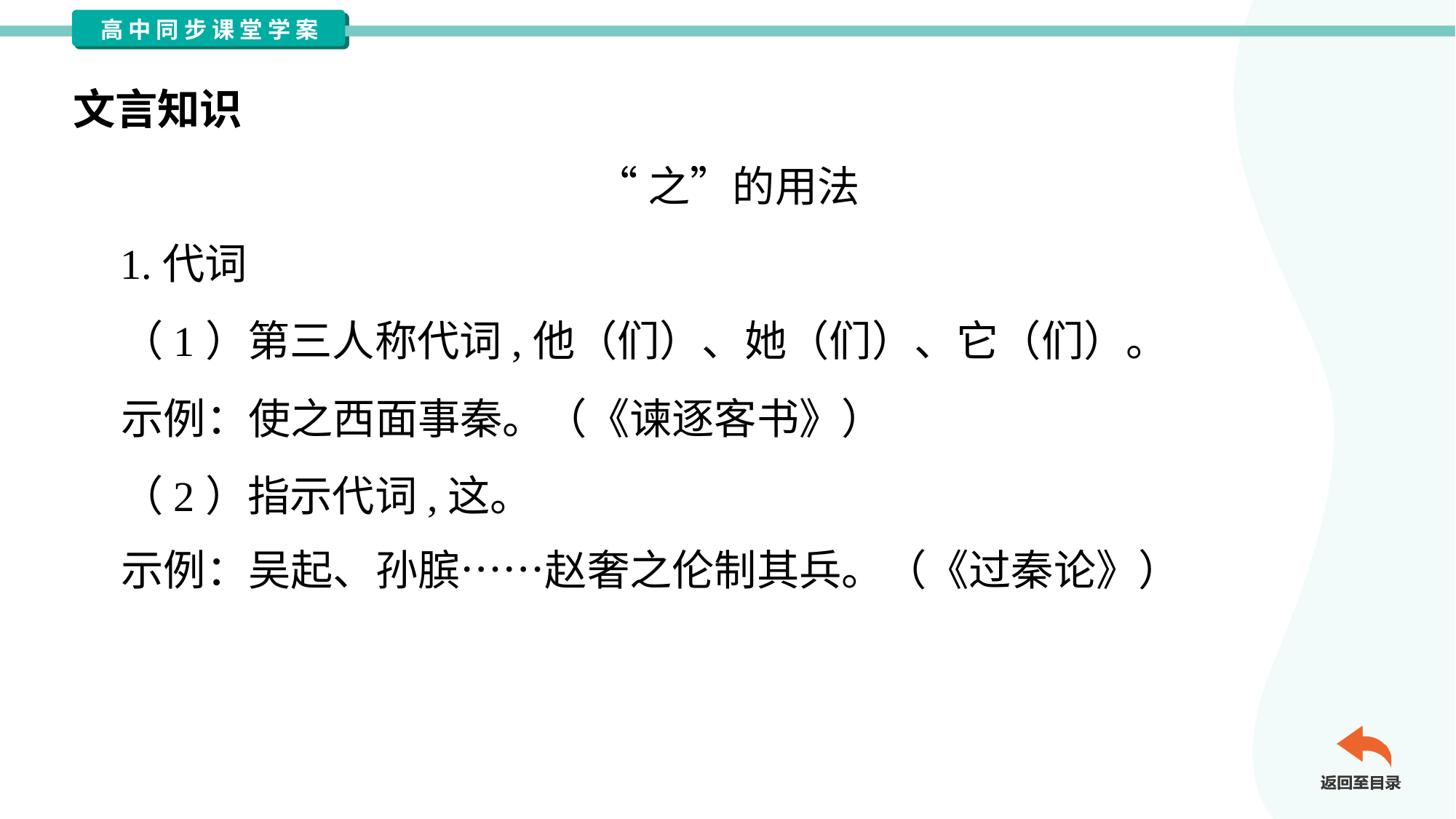

文言知识
“之”的用法
    1.代词
    （1）第三人称代词,他（们）、她（们）、它（们）。
    示例：使之西面事秦。（《谏逐客书》）
    （2）指示代词,这。
    示例：吴起、孙膑……赵奢之伦制其兵。（《过秦论》）